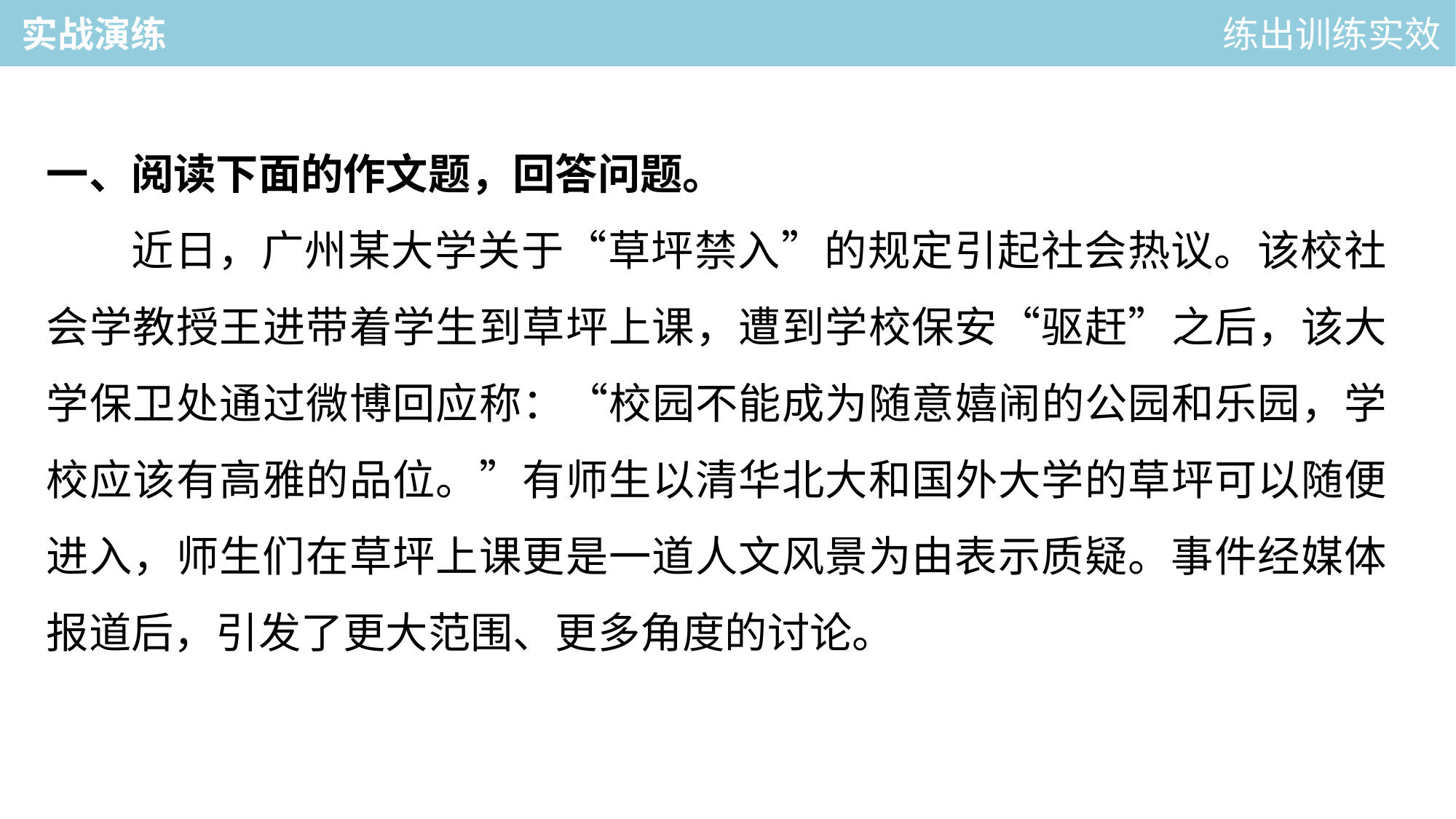

实战演练										练出训练实效
一、阅读下面的作文题，回答问题。
近日，广州某大学关于“草坪禁入”的规定引起社会热议。该校社会学教授王进带着学生到草坪上课，遭到学校保安“驱赶”之后，该大学保卫处通过微博回应称：“校园不能成为随意嬉闹的公园和乐园，学校应该有高雅的品位。”有师生以清华北大和国外大学的草坪可以随便进入，师生们在草坪上课更是一道人文风景为由表示质疑。事件经媒体报道后，引发了更大范围、更多角度的讨论。